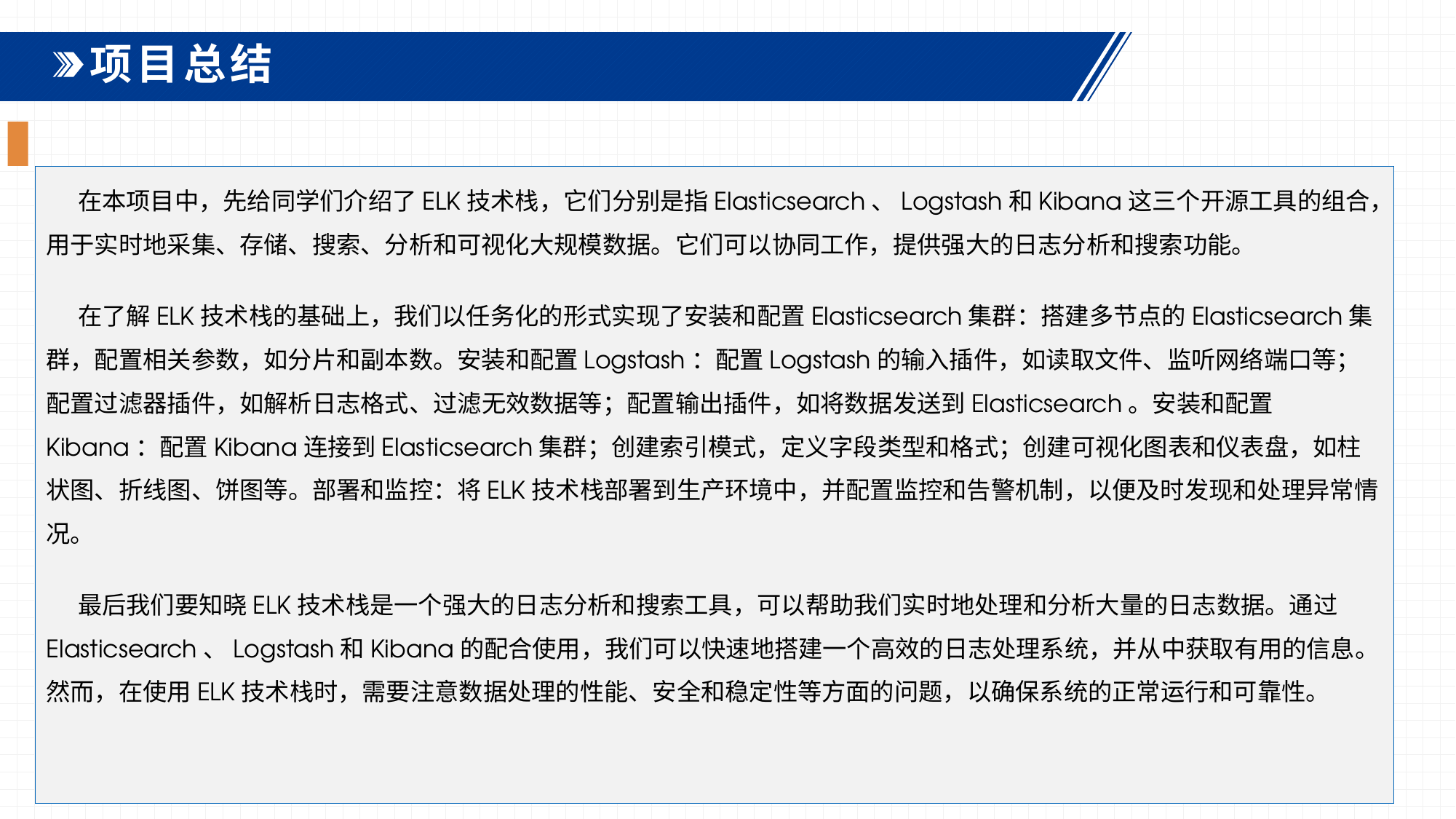

项目总结
在本项目中，先给同学们介绍了ELK技术栈，它们分别是指Elasticsearch、Logstash和Kibana这三个开源工具的组合，用于实时地采集、存储、搜索、分析和可视化大规模数据。它们可以协同工作，提供强大的日志分析和搜索功能。
在了解ELK技术栈的基础上，我们以任务化的形式实现了安装和配置Elasticsearch集群：搭建多节点的Elasticsearch集群，配置相关参数，如分片和副本数。安装和配置Logstash：配置Logstash的输入插件，如读取文件、监听网络端口等；配置过滤器插件，如解析日志格式、过滤无效数据等；配置输出插件，如将数据发送到Elasticsearch。安装和配置Kibana：配置Kibana连接到Elasticsearch集群；创建索引模式，定义字段类型和格式；创建可视化图表和仪表盘，如柱状图、折线图、饼图等。部署和监控：将ELK技术栈部署到生产环境中，并配置监控和告警机制，以便及时发现和处理异常情况。
最后我们要知晓ELK技术栈是一个强大的日志分析和搜索工具，可以帮助我们实时地处理和分析大量的日志数据。通过Elasticsearch、Logstash和Kibana的配合使用，我们可以快速地搭建一个高效的日志处理系统，并从中获取有用的信息。然而，在使用ELK技术栈时，需要注意数据处理的性能、安全和稳定性等方面的问题，以确保系统的正常运行和可靠性。